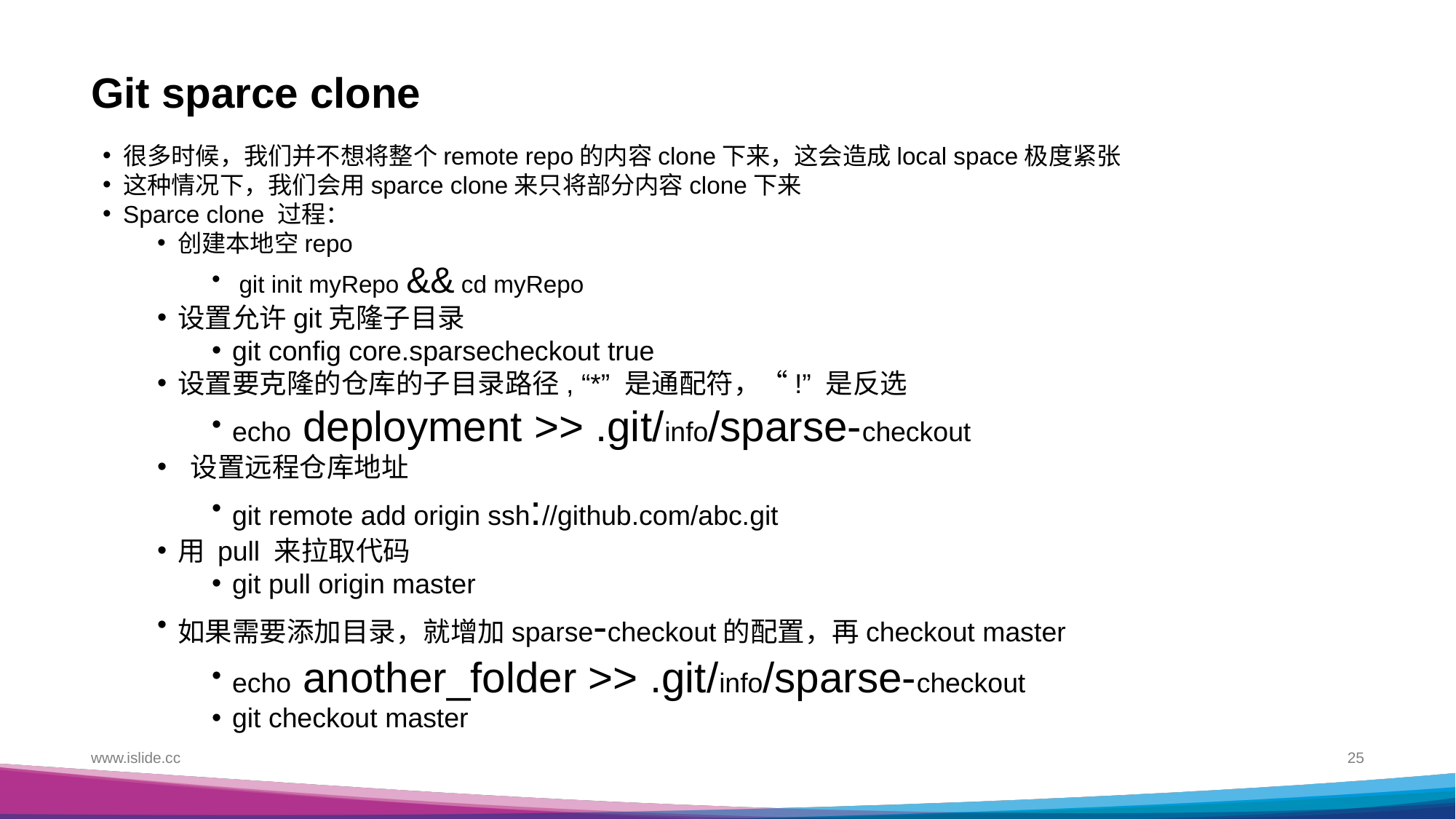

# Git sparce clone
很多时候，我们并不想将整个remote repo的内容clone下来，这会造成local space极度紧张
这种情况下，我们会用sparce clone来只将部分内容clone下来
Sparce clone 过程：
创建本地空repo
 git init myRepo && cd myRepo
设置允许git克隆子目录
git config core.sparsecheckout true
设置要克隆的仓库的子目录路径, “*” 是通配符，“!” 是反选
echo deployment >> .git/info/sparse-checkout
 设置远程仓库地址
git remote add origin ssh://github.com/abc.git
用 pull 来拉取代码
git pull origin master
如果需要添加目录，就增加sparse-checkout的配置，再checkout master
echo another_folder >> .git/info/sparse-checkout
git checkout master

www.islide.cc
25